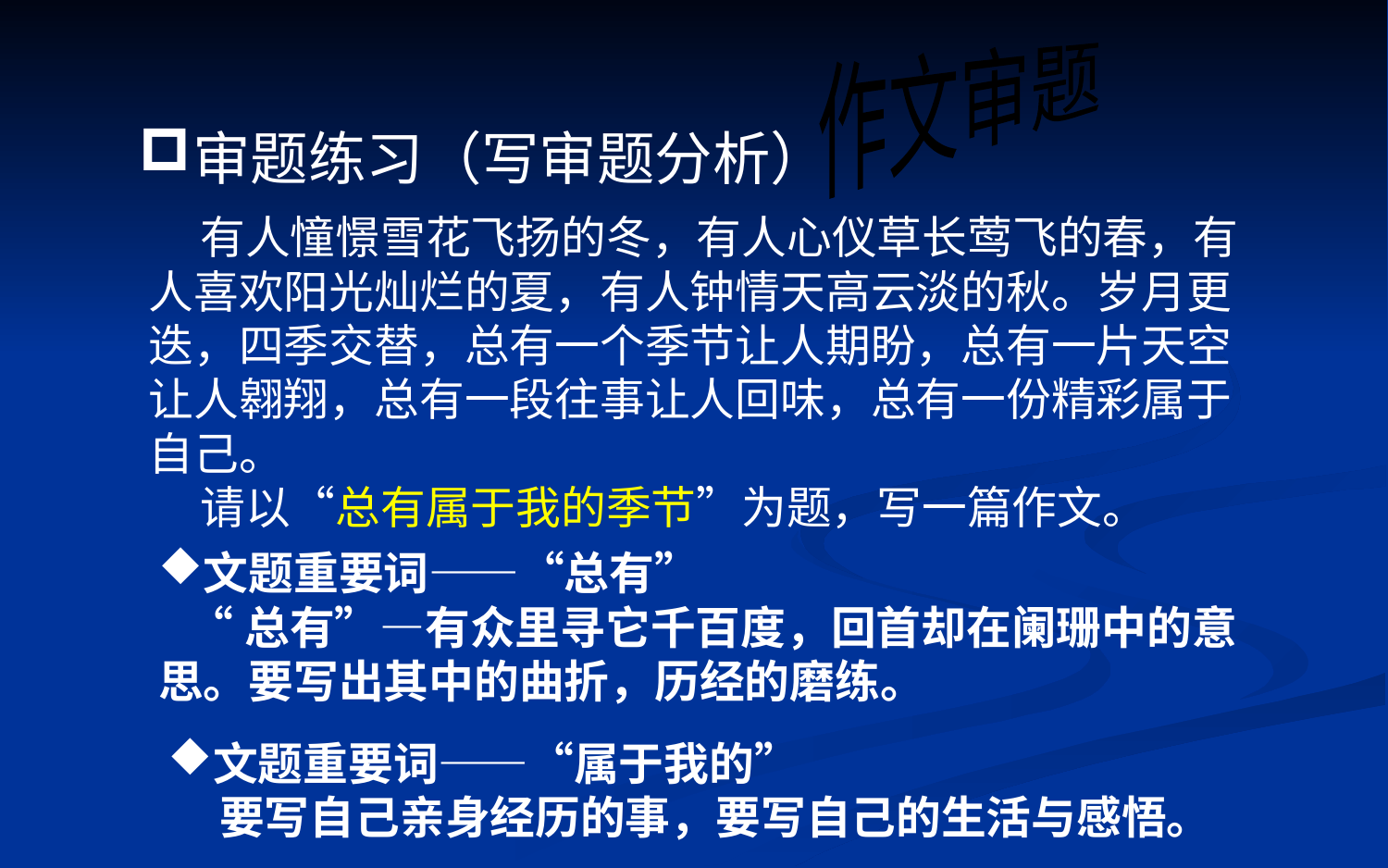

作文审题
审题练习（写审题分析）
    有人憧憬雪花飞扬的冬，有人心仪草长莺飞的春，有人喜欢阳光灿烂的夏，有人钟情天高云淡的秋。岁月更迭，四季交替，总有一个季节让人期盼，总有一片天空让人翱翔，总有一段往事让人回味，总有一份精彩属于自己。
    请以“总有属于我的季节”为题，写一篇作文。
文题重要词——“总有”
   “总有”—有众里寻它千百度，回首却在阑珊中的意
思。要写出其中的曲折，历经的磨练。
文题重要词——“属于我的”
    要写自己亲身经历的事，要写自己的生活与感悟。